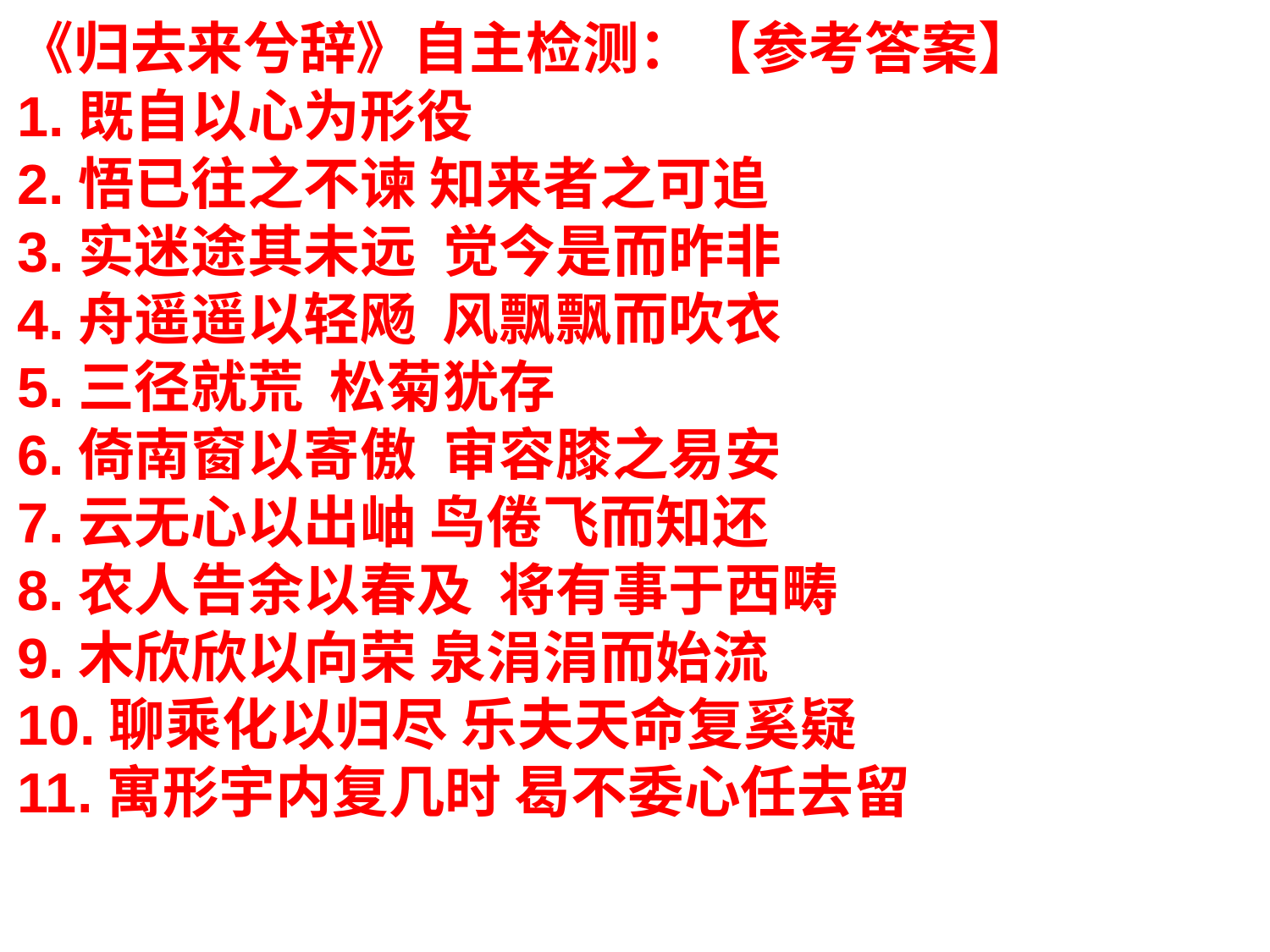

《归去来兮辞》自主检测：【参考答案】
1.既自以心为形役
2.悟已往之不谏 知来者之可追
3.实迷途其未远  觉今是而昨非
4.舟遥遥以轻飏  风飘飘而吹衣
5.三径就荒  松菊犹存
6.倚南窗以寄傲  审容膝之易安
7.云无心以出岫 鸟倦飞而知还
8.农人告余以春及  将有事于西畴
9.木欣欣以向荣 泉涓涓而始流
10.聊乘化以归尽 乐夫天命复奚疑
11.寓形宇内复几时 曷不委心任去留